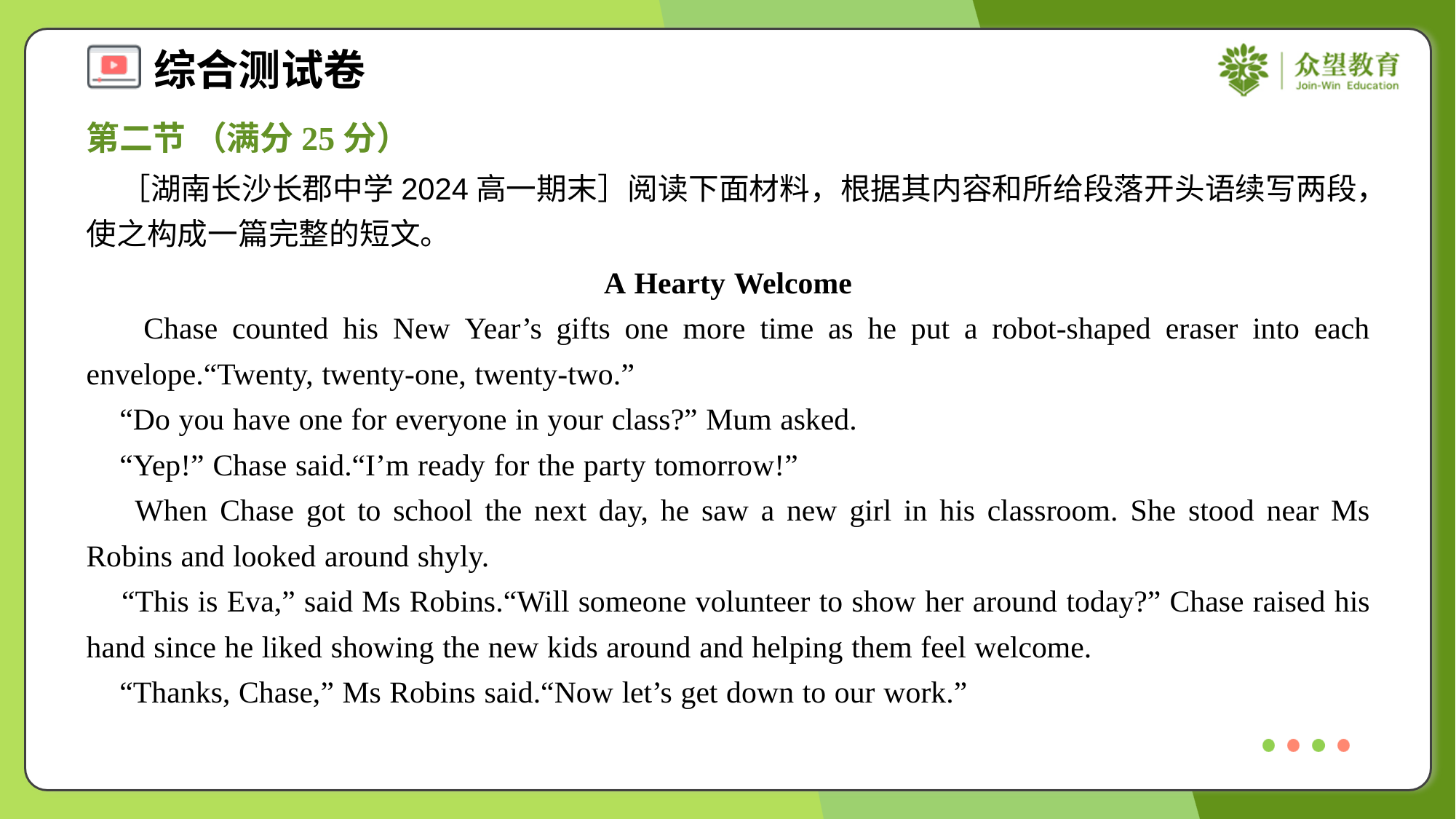

第二节 （满分25分）
    ［湖南长沙长郡中学2024高一期末］阅读下面材料，根据其内容和所给段落开头语续写两段，使之构成一篇完整的短文。
A Hearty Welcome
    Chase counted his New Year’s gifts one more time as he put a robot-shaped eraser into each envelope.“Twenty, twenty-one, twenty-two.”
    “Do you have one for everyone in your class?” Mum asked.
    “Yep!” Chase said.“I’m ready for the party tomorrow!”
    When Chase got to school the next day, he saw a new girl in his classroom. She stood near Ms Robins and looked around shyly.
    “This is Eva,” said Ms Robins.“Will someone volunteer to show her around today?” Chase raised his hand since he liked showing the new kids around and helping them feel welcome.
    “Thanks, Chase,” Ms Robins said.“Now let’s get down to our work.”